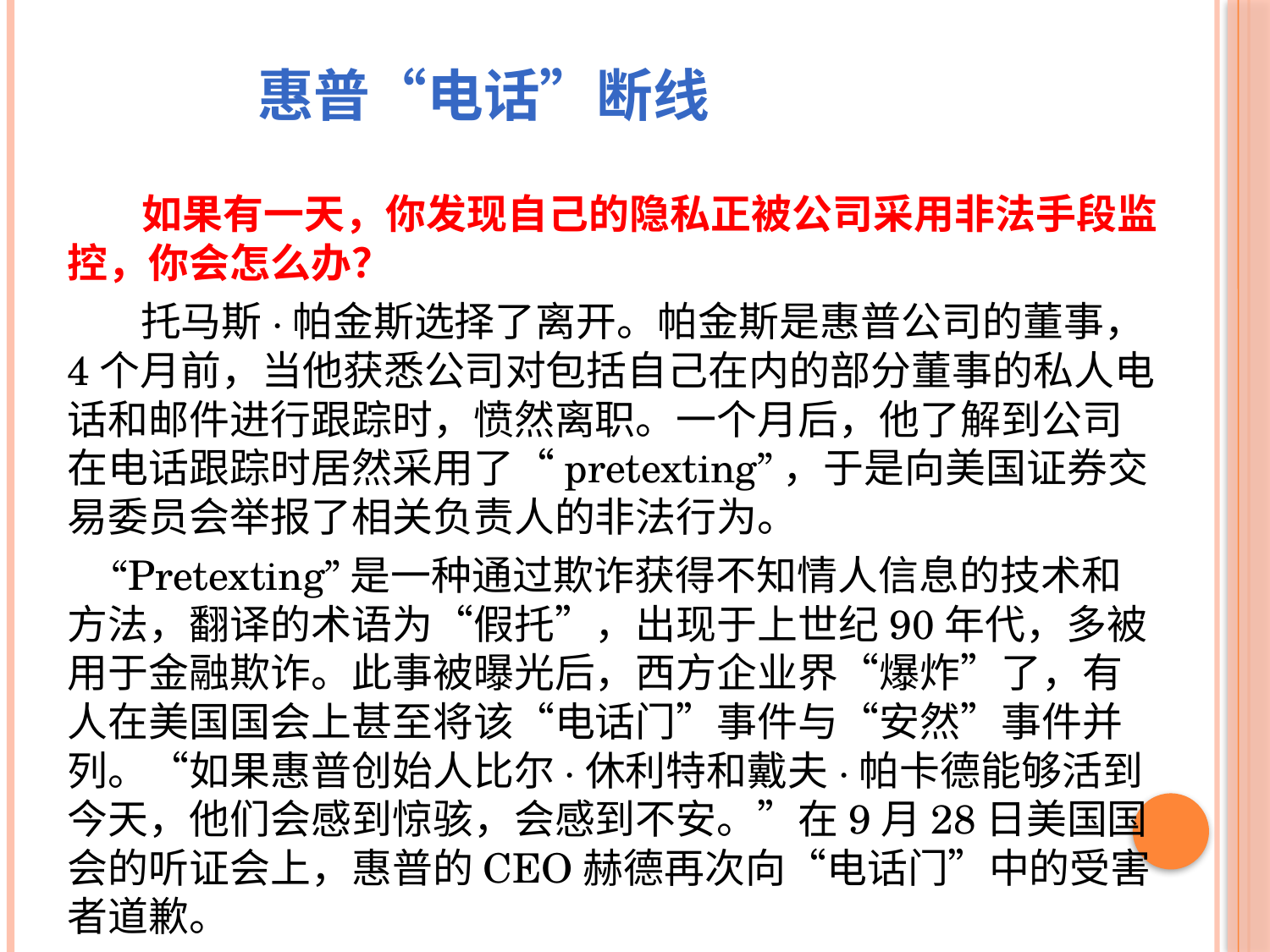

# 惠普“电话”断线
       如果有一天，你发现自己的隐私正被公司采用非法手段监控，你会怎么办？
       托马斯·帕金斯选择了离开。帕金斯是惠普公司的董事，4个月前，当他获悉公司对包括自己在内的部分董事的私人电话和邮件进行跟踪时，愤然离职。一个月后，他了解到公司在电话跟踪时居然采用了“pretexting”，于是向美国证券交易委员会举报了相关负责人的非法行为。
    “Pretexting”是一种通过欺诈获得不知情人信息的技术和方法，翻译的术语为“假托”，出现于上世纪90年代，多被用于金融欺诈。此事被曝光后，西方企业界“爆炸”了，有人在美国国会上甚至将该“电话门”事件与“安然”事件并列。“如果惠普创始人比尔·休利特和戴夫·帕卡德能够活到今天，他们会感到惊骇，会感到不安。”在9月28日美国国会的听证会上，惠普的CEO赫德再次向“电话门”中的受害者道歉。